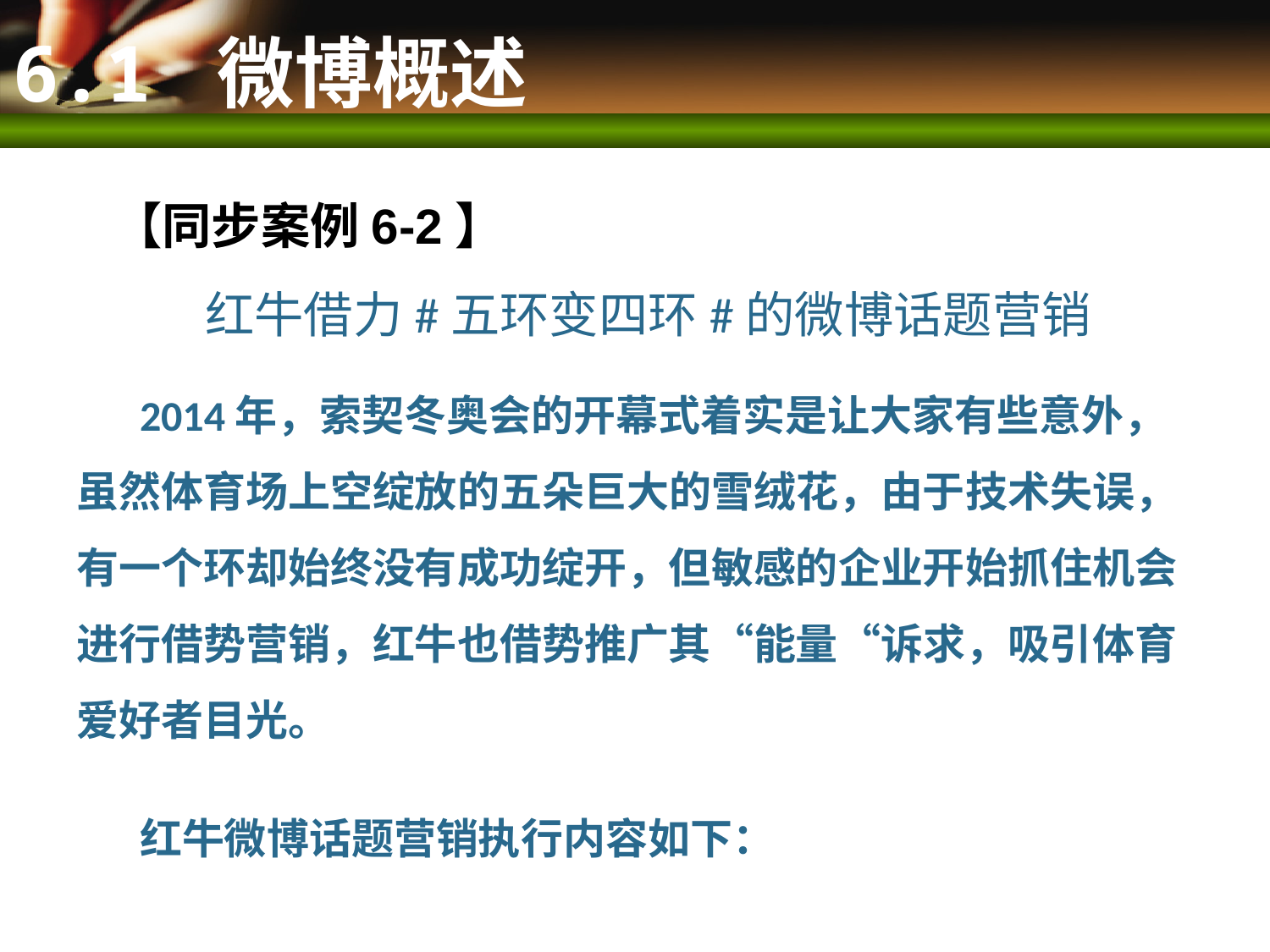

6.1 微博概述
【同步案例6-2】
红牛借力#五环变四环#的微博话题营销
2014年，索契冬奥会的开幕式着实是让大家有些意外，虽然体育场上空绽放的五朵巨大的雪绒花，由于技术失误，有一个环却始终没有成功绽开，但敏感的企业开始抓住机会进行借势营销，红牛也借势推广其“能量“诉求，吸引体育爱好者目光。
红牛微博话题营销执行内容如下：